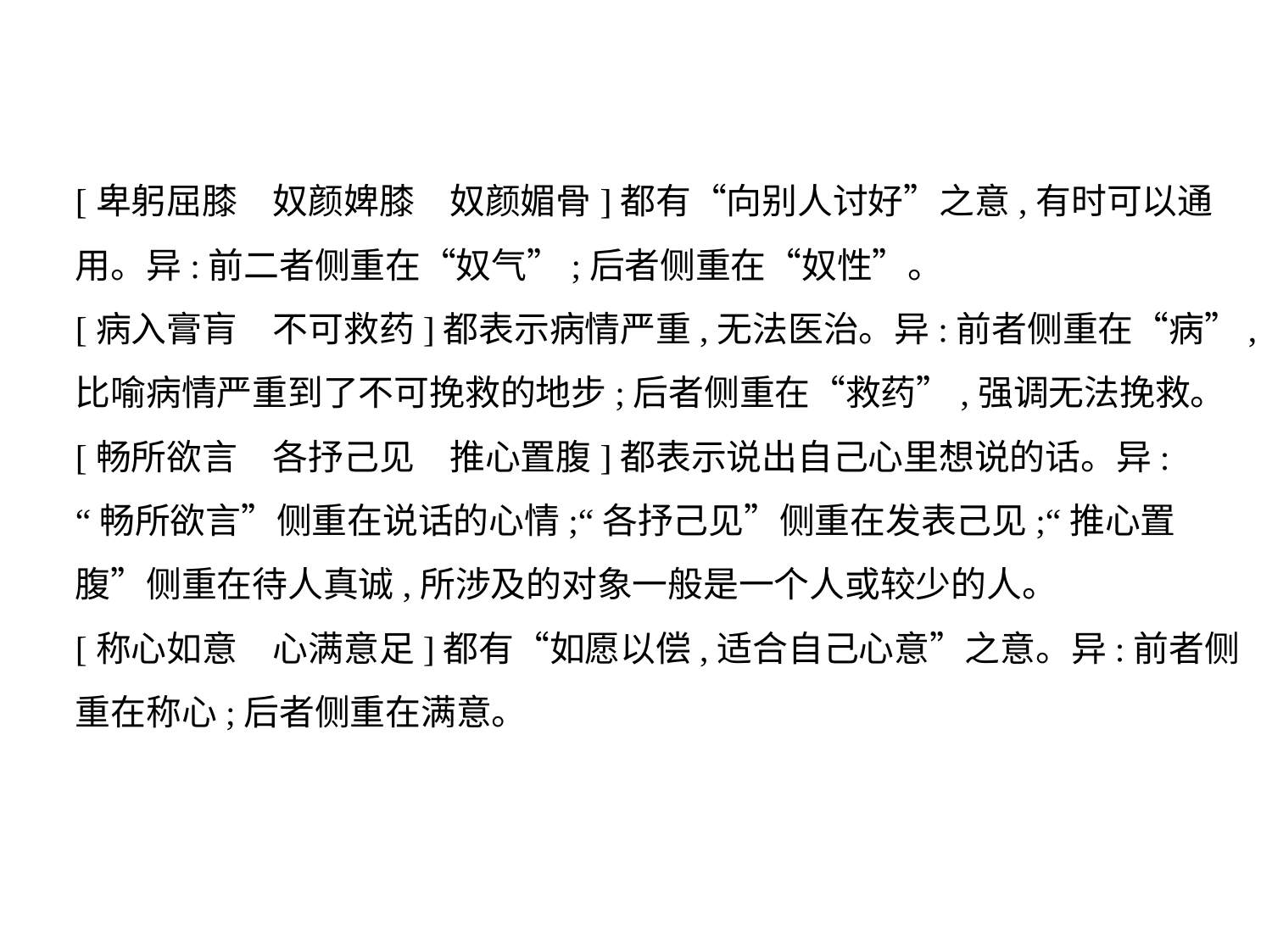

[卑躬屈膝　奴颜婢膝　奴颜媚骨]都有“向别人讨好”之意,有时可以通
用。异:前二者侧重在“奴气”;后者侧重在“奴性”。
[病入膏肓　不可救药]都表示病情严重,无法医治。异:前者侧重在“病”,
比喻病情严重到了不可挽救的地步;后者侧重在“救药”,强调无法挽救。
[畅所欲言　各抒己见　推心置腹]都表示说出自己心里想说的话。异:
“畅所欲言”侧重在说话的心情;“各抒己见”侧重在发表己见;“推心置
腹”侧重在待人真诚,所涉及的对象一般是一个人或较少的人。
[称心如意　心满意足]都有“如愿以偿,适合自己心意”之意。异:前者侧
重在称心;后者侧重在满意。